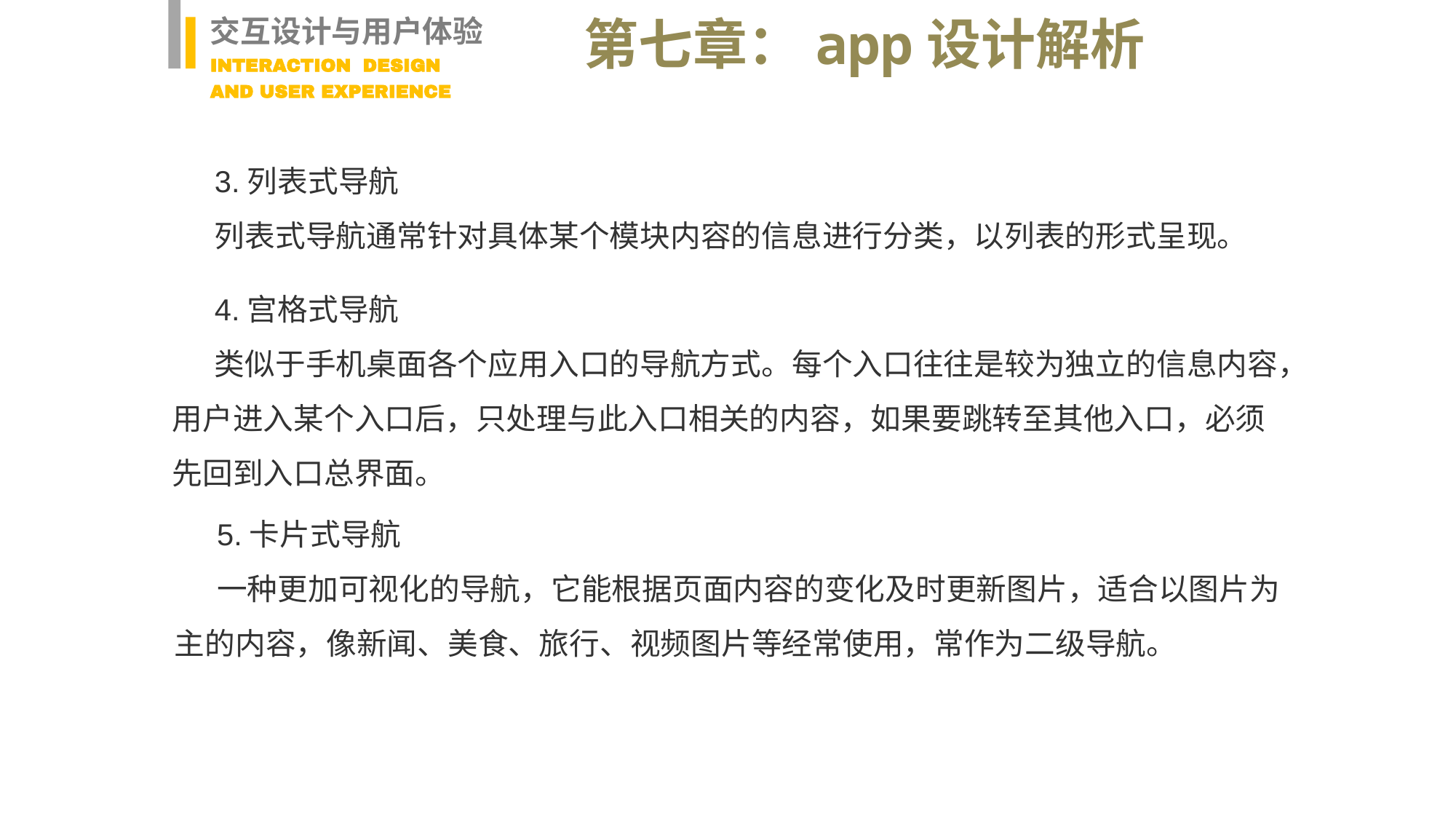

交互设计与用户体验
INTERACTION  DESIGN
AND USER EXPERIENCE
第七章：app设计解析

3.列表式导航
列表式导航通常针对具体某个模块内容的信息进行分类，以列表的形式呈现。
4.宫格式导航
类似于手机桌面各个应用入口的导航方式。每个入口往往是较为独立的信息内容，用户进入某个入口后，只处理与此入口相关的内容，如果要跳转至其他入口，必须先回到入口总界面。
5.卡片式导航
一种更加可视化的导航，它能根据页面内容的变化及时更新图片，适合以图片为主的内容，像新闻、美食、旅行、视频图片等经常使用，常作为二级导航。